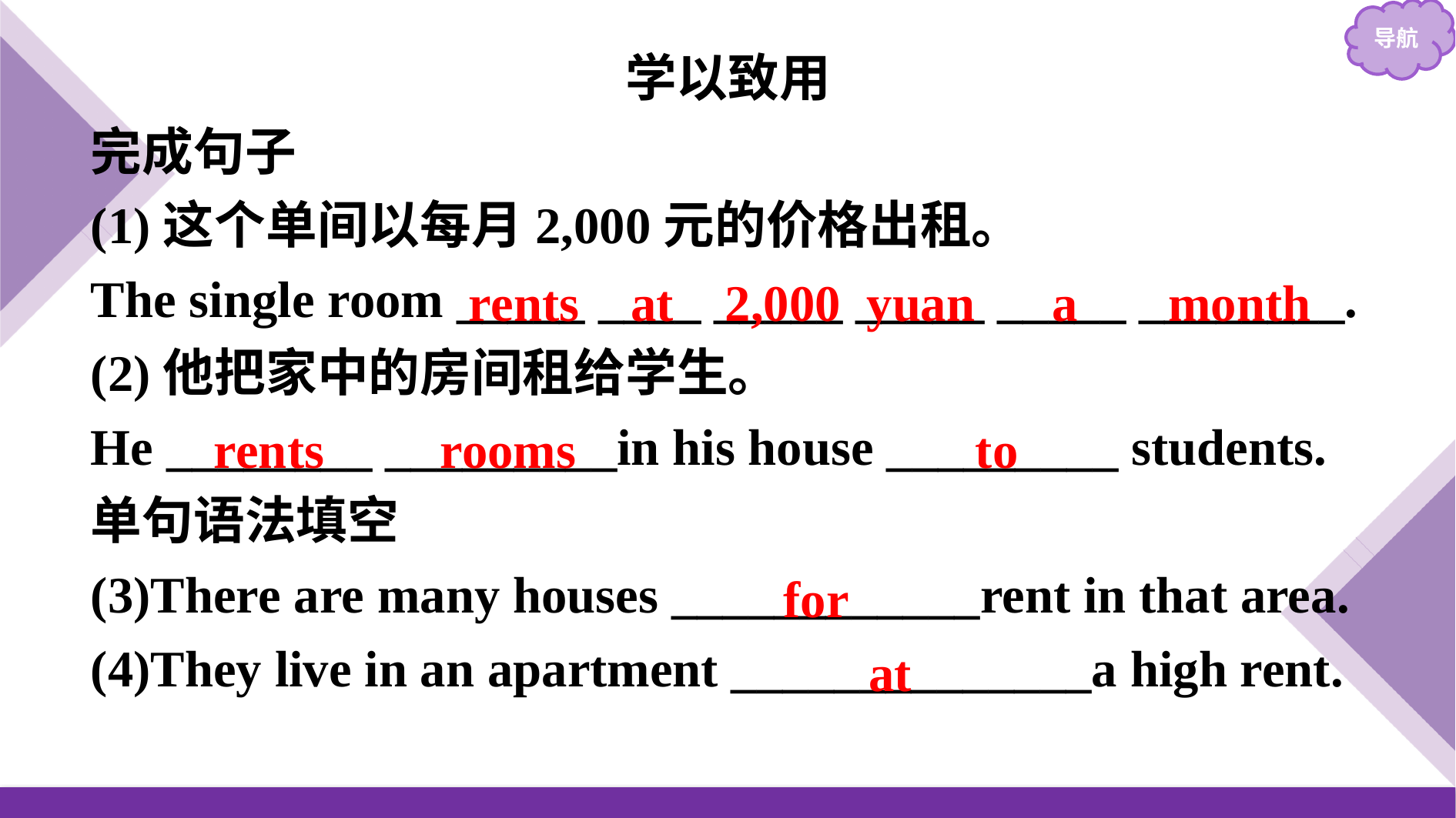

学以致用
完成句子
(1)这个单间以每月2,000元的价格出租。
The single room _____ ____ _____ _____ _____ ________.
(2)他把家中的房间租给学生。
He ________ _________in his house _________ students.
单句语法填空
(3)There are many houses ____________rent in that area.
(4)They live in an apartment ______________a high rent.
rents    at    2,000  yuan      a       month
rents         rooms                               to
for
at